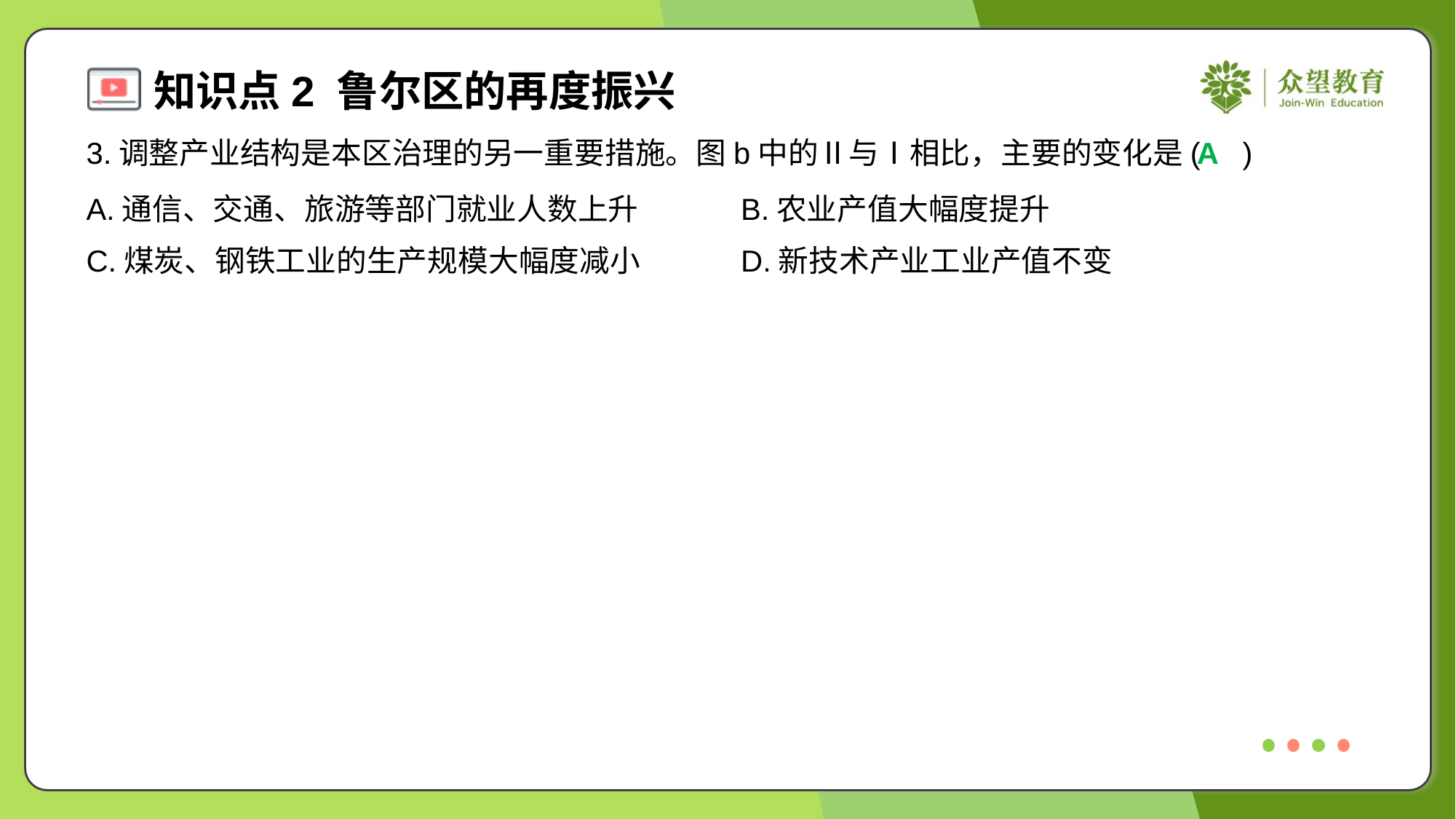

3.调整产业结构是本区治理的另一重要措施。图b中的Ⅱ与Ⅰ相比，主要的变化是(     )
A
A.通信、交通、旅游等部门就业人数上升	B.农业产值大幅度提升
C.煤炭、钢铁工业的生产规模大幅度减小	D.新技术产业工业产值不变